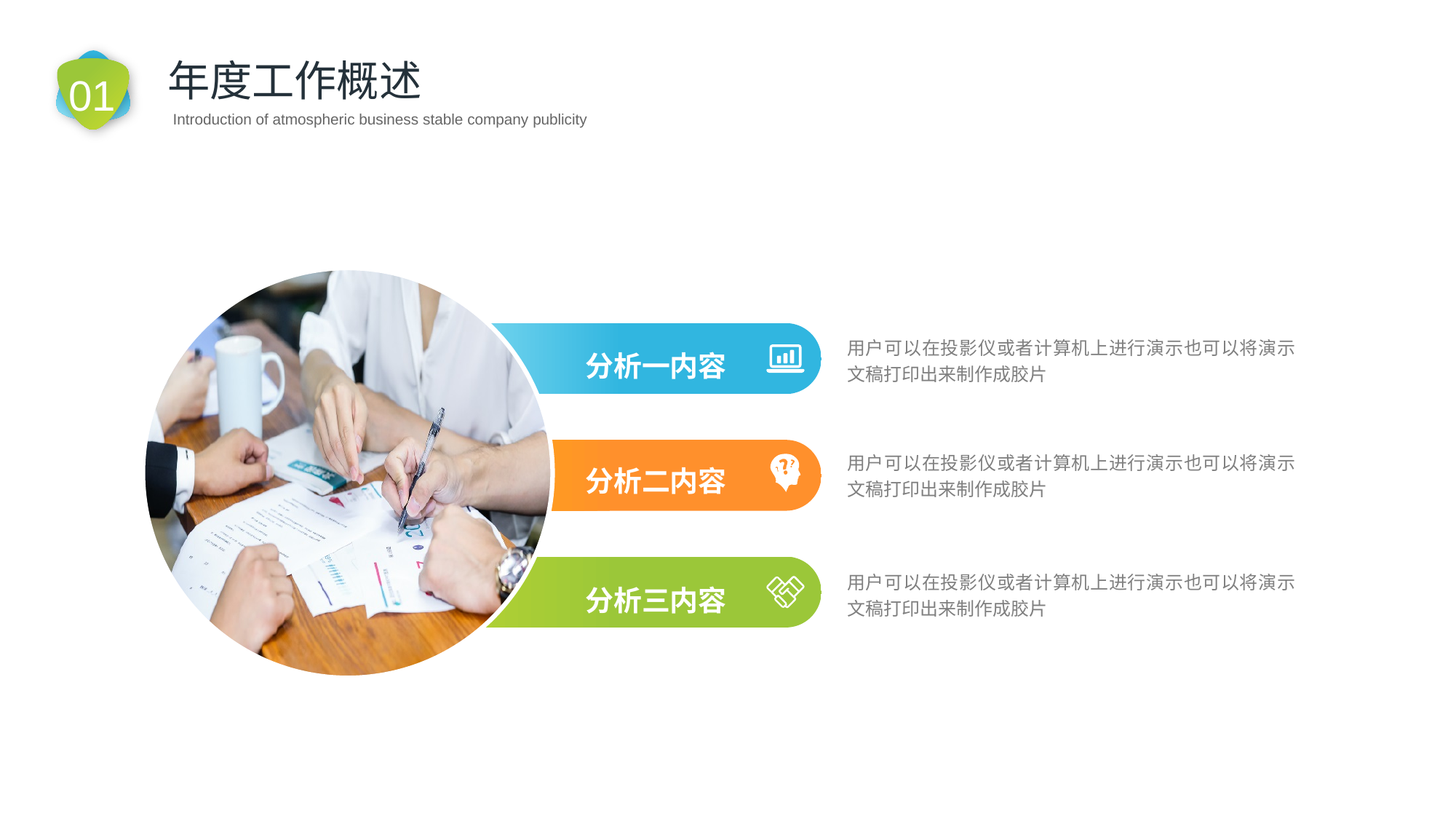

01

年度工作概述
Introduction of atmospheric business stable company publicity

分析一内容

用户可以在投影仪或者计算机上进行演示也可以将演示文稿打印出来制作成胶片

分析二内容

用户可以在投影仪或者计算机上进行演示也可以将演示文稿打印出来制作成胶片

分析三内容

用户可以在投影仪或者计算机上进行演示也可以将演示文稿打印出来制作成胶片